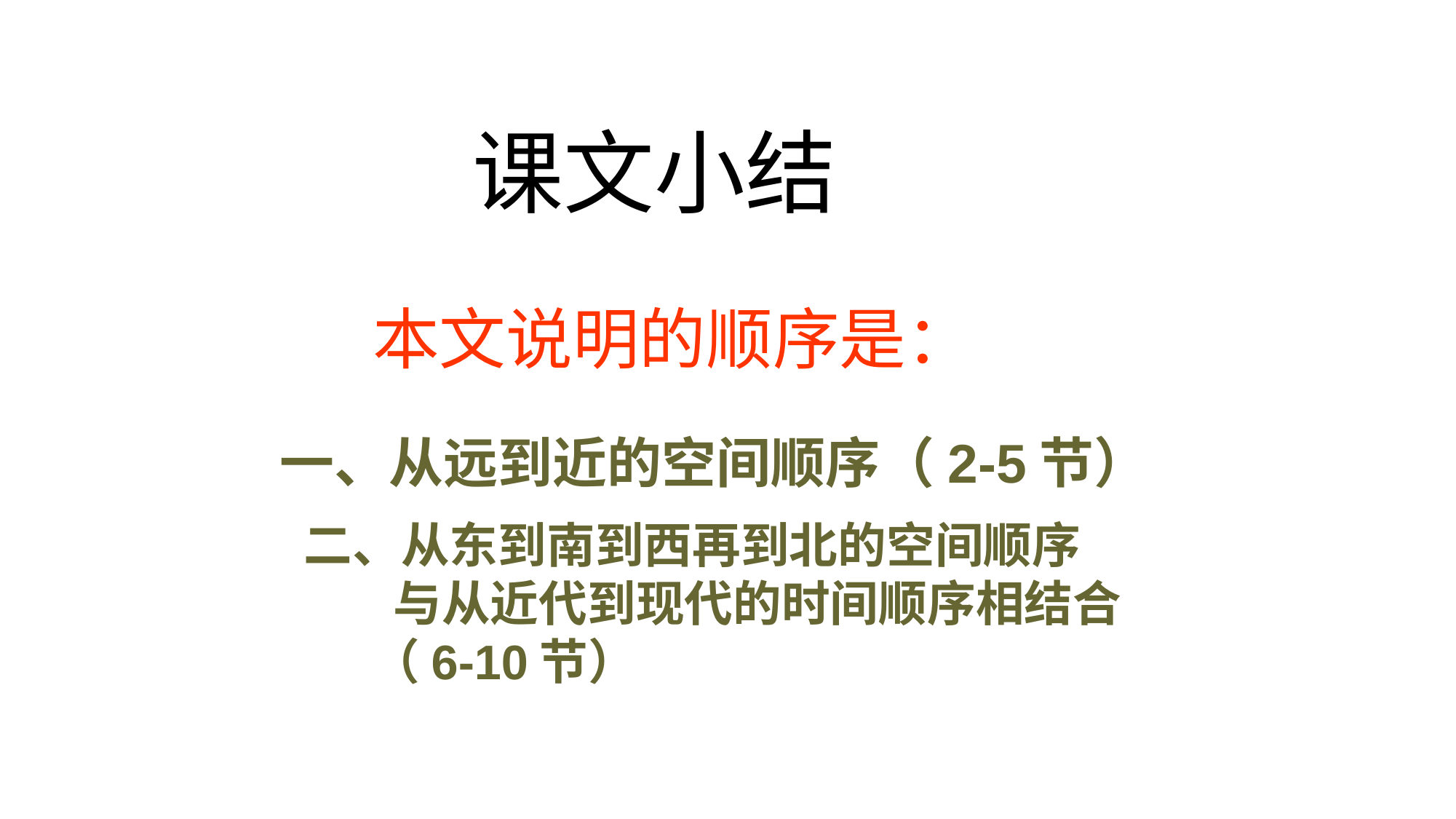

课文小结
本文说明的顺序是：
一、从远到近的空间顺序（2-5节）
二、从东到南到西再到北的空间顺序
       与从近代到现代的时间顺序相结合
     （6-10节）